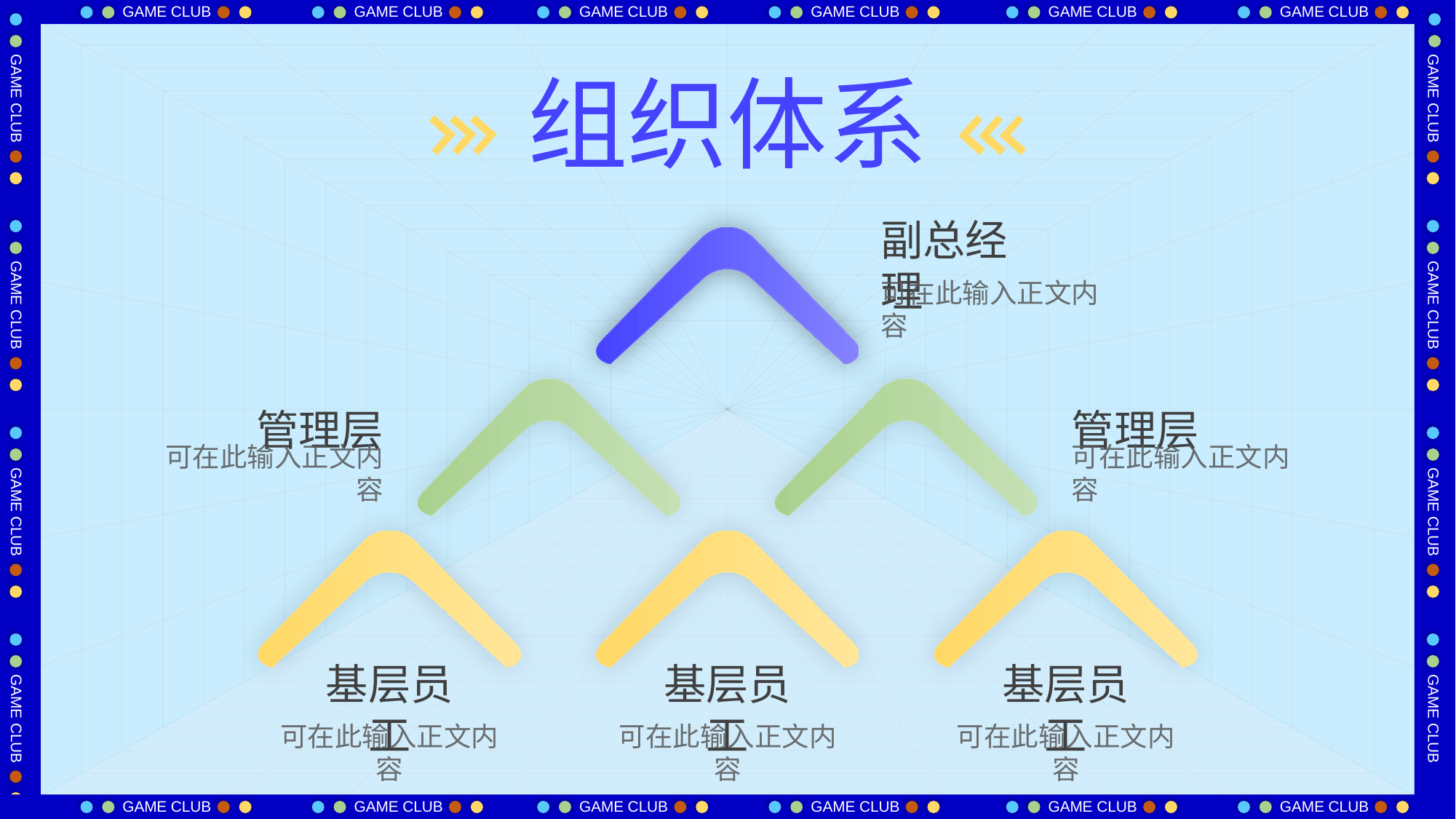

组织体系

副总经理
可在此输入正文内容

管理层
管理层
可在此输入正文内容
可在此输入正文内容

基层员工
基层员工
基层员工
可在此输入正文内容
可在此输入正文内容
可在此输入正文内容